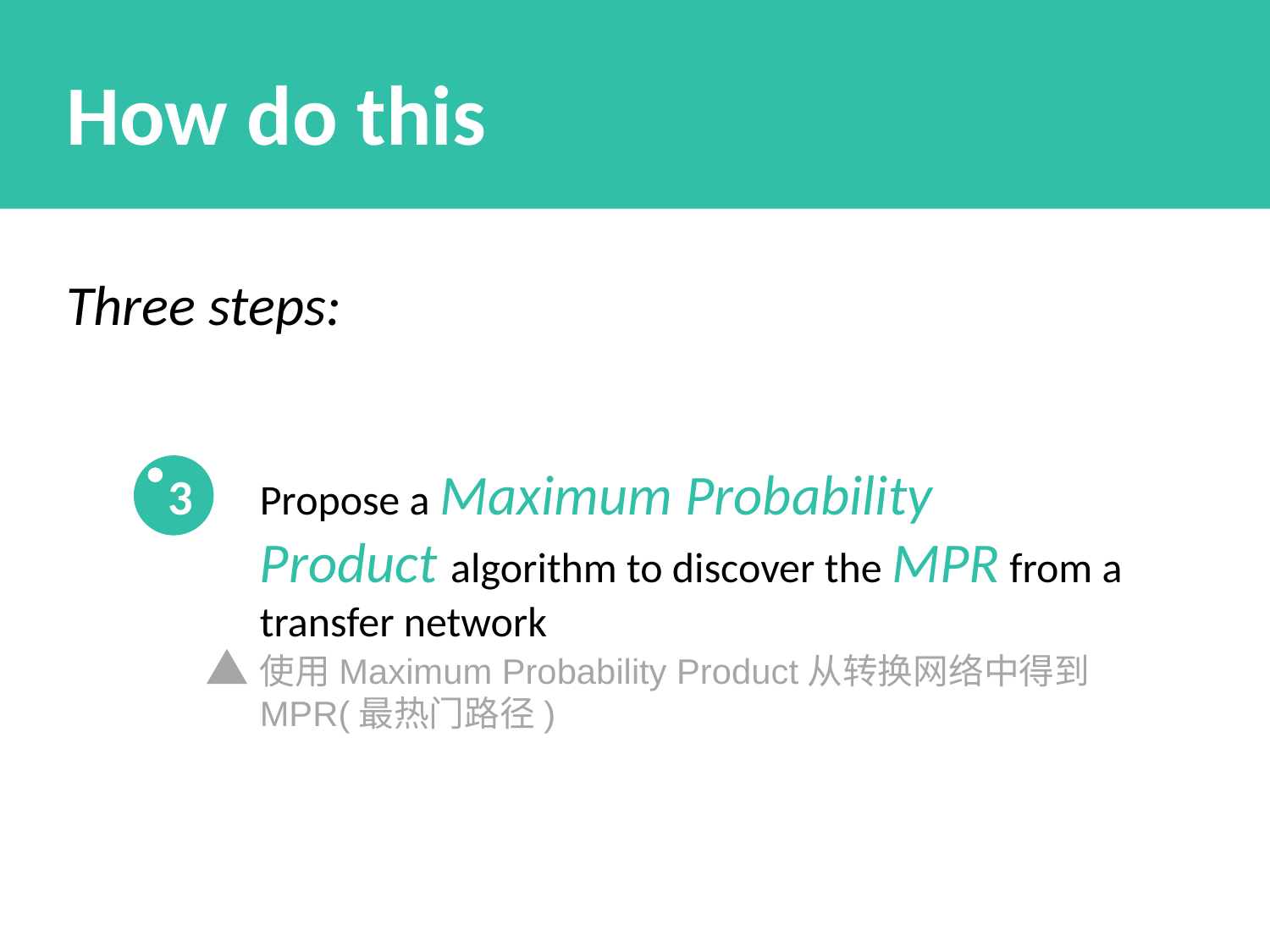

How do this
Three steps:
Propose a Maximum Probability
Product algorithm to discover the MPR from a transfer network
使用Maximum Probability Product从转换网络中得到MPR(最热门路径)

3